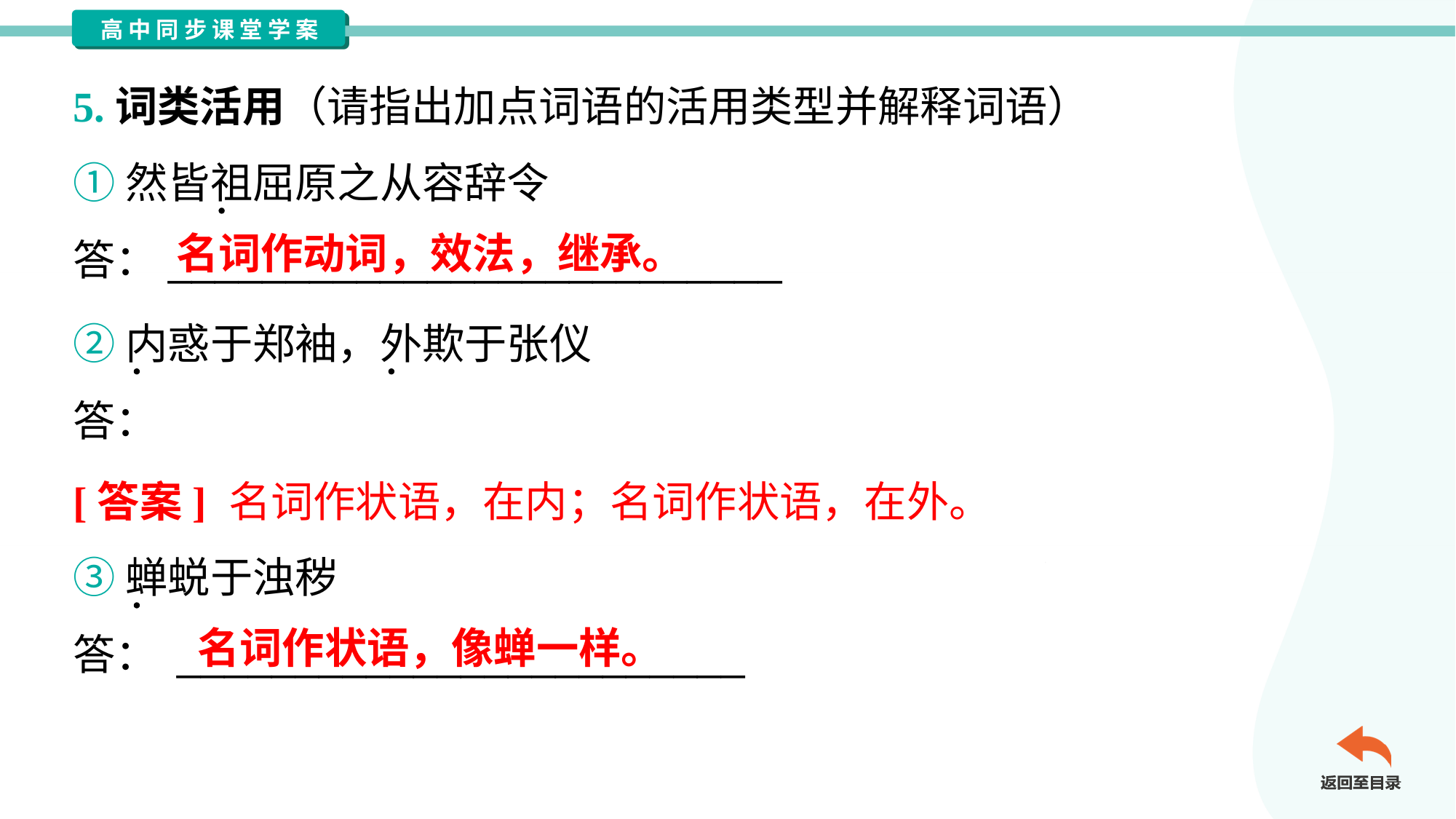

5.词类活用（请指出加点词语的活用类型并解释词语）
①然皆祖屈原之从容辞令
答：__________________________
名词作动词，效法，继承。

②内惑于郑袖，外欺于张仪
答：

[答案] 名词作状语，在内；名词作状语，在外。
③蝉蜕于浊秽
答： ________________________
名词作状语，像蝉一样。